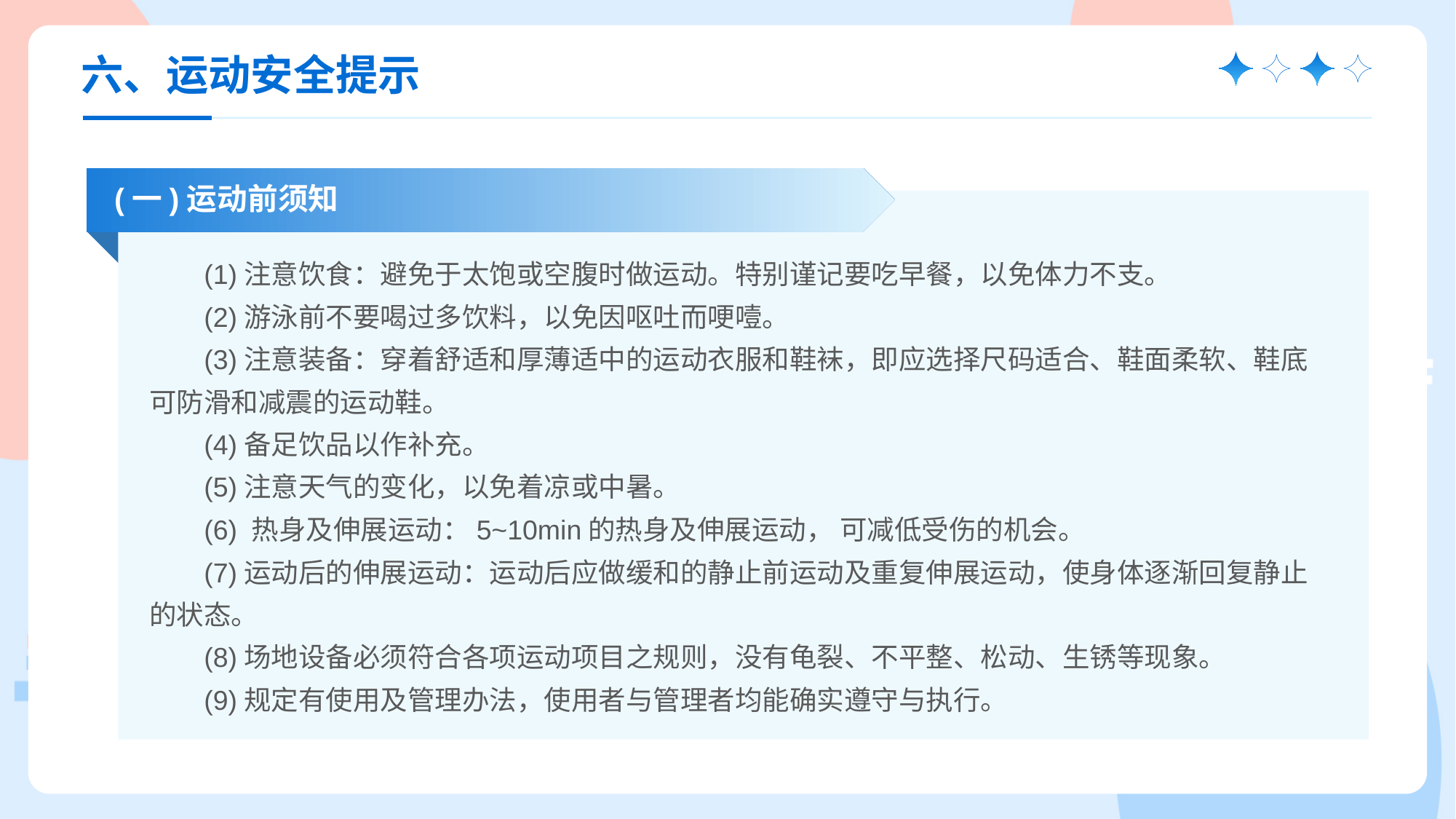

六、运动安全提示
(一)运动前须知

(1)注意饮食：避免于太饱或空腹时做运动。特别谨记要吃早餐，以免体力不支。
(2)游泳前不要喝过多饮料，以免因呕吐而哽噎。
(3)注意装备：穿着舒适和厚薄适中的运动衣服和鞋袜，即应选择尺码适合、鞋面柔软、鞋底可防滑和减震的运动鞋。
(4)备足饮品以作补充。
(5)注意天气的变化，以免着凉或中暑。
(6) 热身及伸展运动：5~10min的热身及伸展运动， 可减低受伤的机会。
(7)运动后的伸展运动：运动后应做缓和的静止前运动及重复伸展运动，使身体逐渐回复静止的状态。
(8)场地设备必须符合各项运动项目之规则，没有龟裂、不平整、松动、生锈等现象。
(9)规定有使用及管理办法，使用者与管理者均能确实遵守与执行。